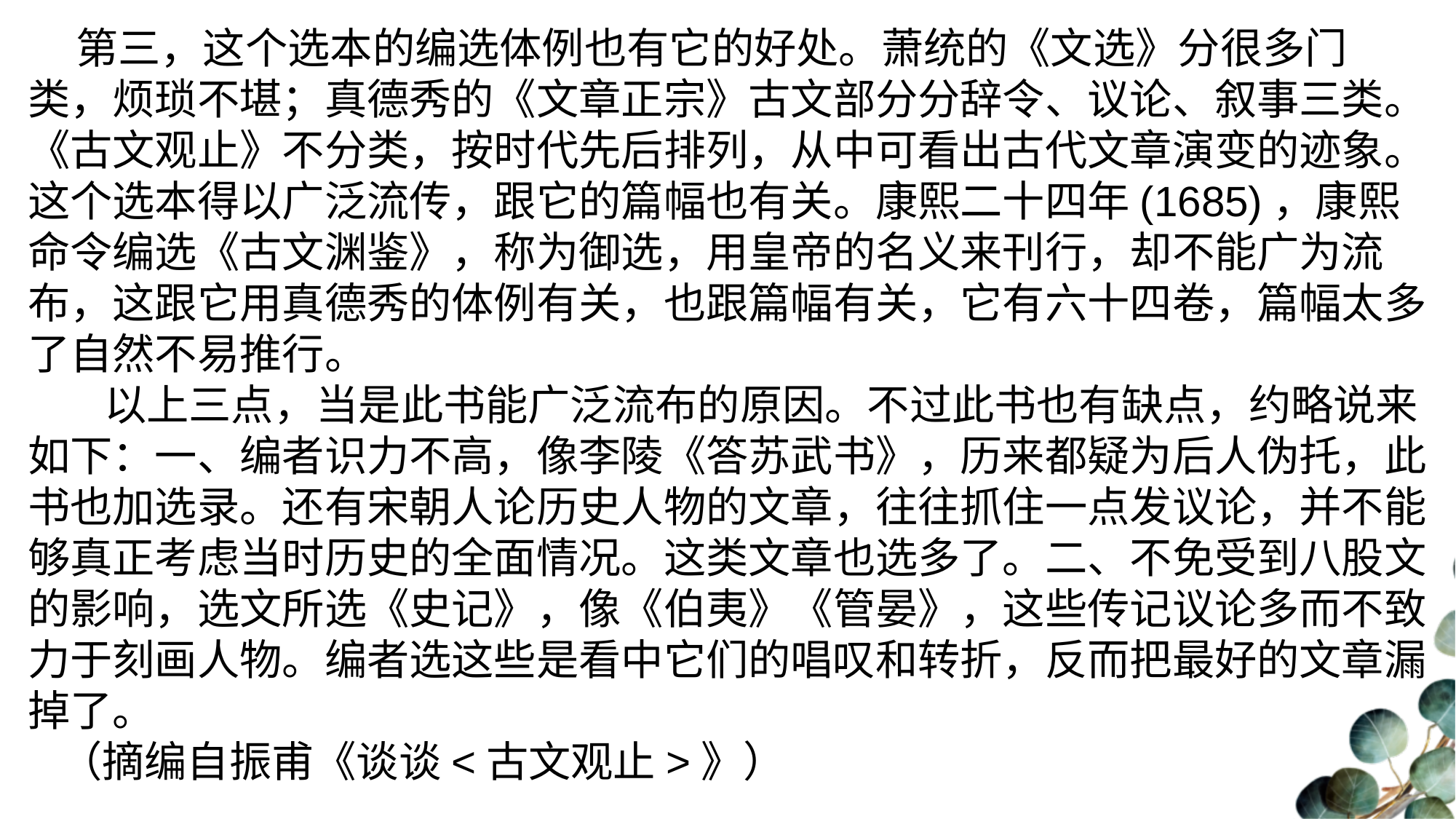

第三，这个选本的编选体例也有它的好处。萧统的《文选》分很多门类，烦琐不堪；真德秀的《文章正宗》古文部分分辞令、议论、叙事三类。《古文观止》不分类，按时代先后排列，从中可看出古代文章演变的迹象。这个选本得以广泛流传，跟它的篇幅也有关。康熙二十四年(1685)，康熙命令编选《古文渊鉴》，称为御选，用皇帝的名义来刊行，却不能广为流布，这跟它用真德秀的体例有关，也跟篇幅有关，它有六十四卷，篇幅太多了自然不易推行。       以上三点，当是此书能广泛流布的原因。不过此书也有缺点，约略说来如下：一、编者识力不高，像李陵《答苏武书》，历来都疑为后人伪托，此书也加选录。还有宋朝人论历史人物的文章，往往抓住一点发议论，并不能够真正考虑当时历史的全面情况。这类文章也选多了。二、不免受到八股文的影响，选文所选《史记》，像《伯夷》《管晏》，这些传记议论多而不致力于刻画人物。编者选这些是看中它们的唱叹和转折，反而把最好的文章漏掉了。（摘编自振甫《谈谈<古文观止>》）